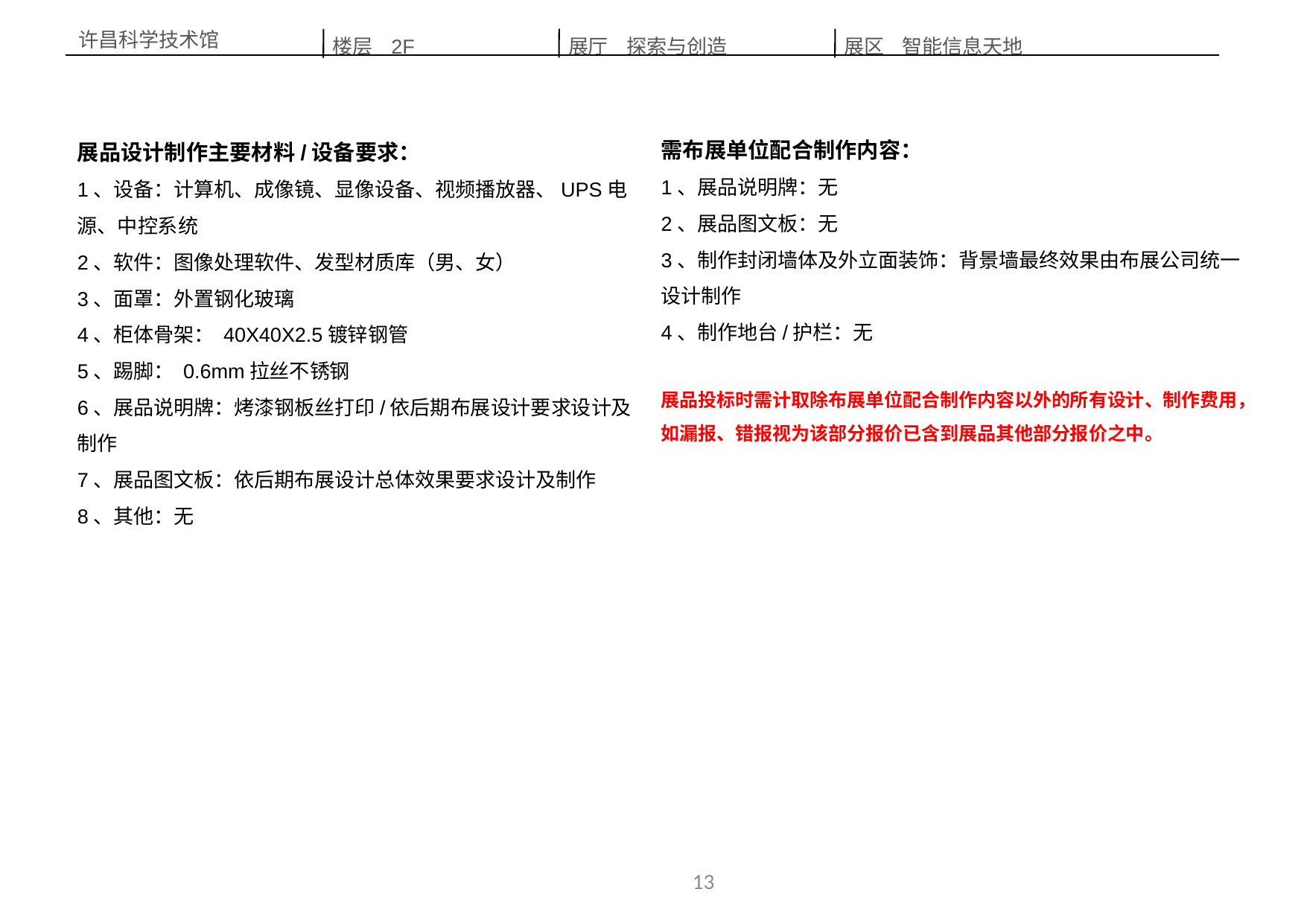

楼层   2F
展区    智能信息天地
展厅    探索与创造
许昌科学技术馆

需布展单位配合制作内容：
1、展品说明牌：无
2、展品图文板：无
3、制作封闭墙体及外立面装饰：背景墙最终效果由布展公司统一设计制作
4、制作地台/护栏：无

展品投标时需计取除布展单位配合制作内容以外的所有设计、制作费用，如漏报、错报视为该部分报价已含到展品其他部分报价之中。
展品设计制作主要材料/设备要求：
1、设备：计算机、成像镜、显像设备、视频播放器、UPS电源、中控系统
2、软件：图像处理软件、发型材质库（男、女）
3、面罩：外置钢化玻璃
4、柜体骨架： 40X40X2.5镀锌钢管
5、踢脚： 0.6mm拉丝不锈钢
6、展品说明牌：烤漆钢板丝打印/依后期布展设计要求设计及制作
7、展品图文板：依后期布展设计总体效果要求设计及制作
8、其他：无

13